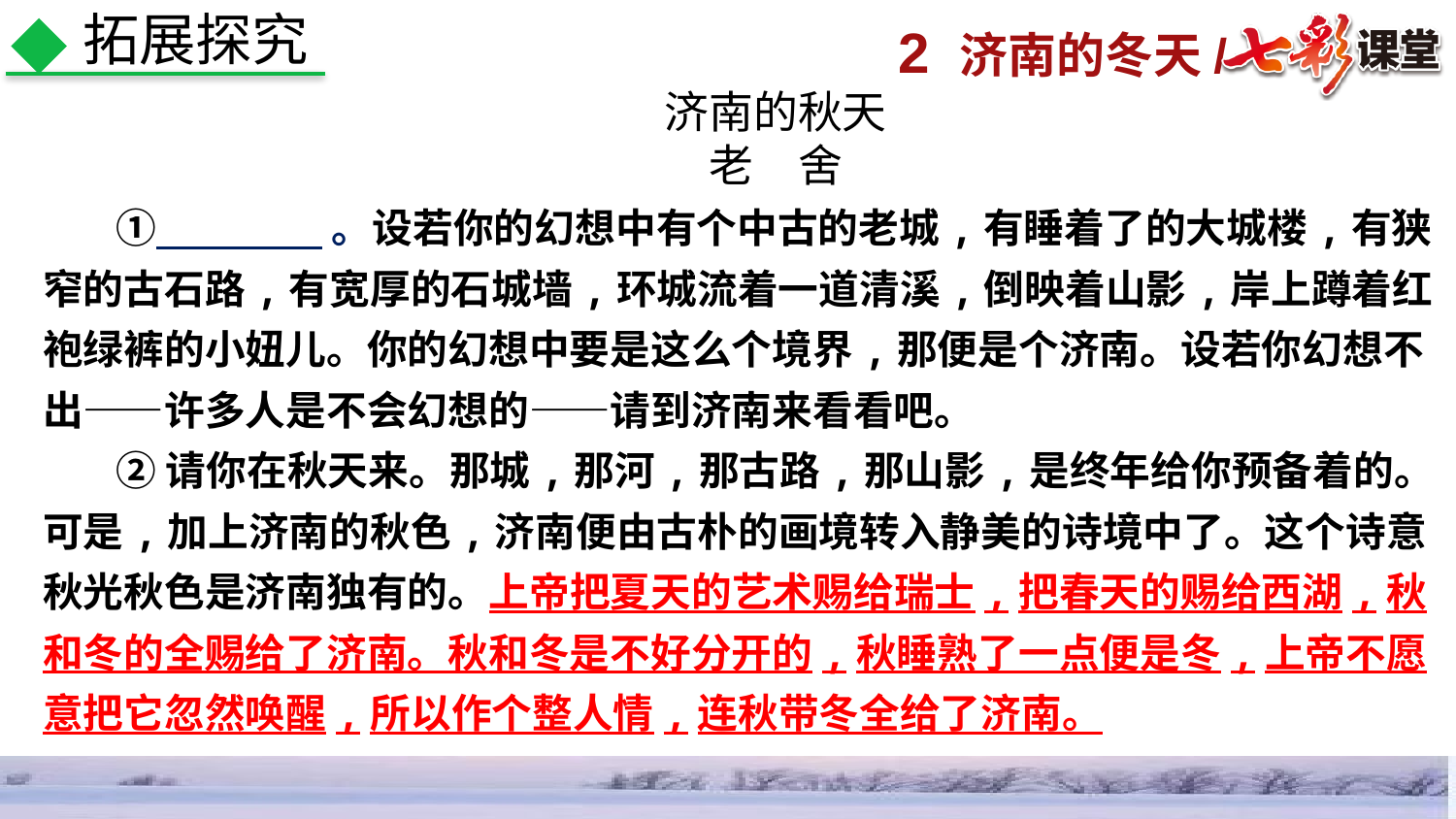

拓展探究

济南的秋天
老　舍
①                  。设若你的幻想中有个中古的老城,有睡着了的大城楼,有狭窄的古石路,有宽厚的石城墙,环城流着一道清溪,倒映着山影,岸上蹲着红袍绿裤的小妞儿。你的幻想中要是这么个境界,那便是个济南。设若你幻想不出——许多人是不会幻想的——请到济南来看看吧。
②请你在秋天来。那城,那河,那古路,那山影,是终年给你预备着的。可是,加上济南的秋色,济南便由古朴的画境转入静美的诗境中了。这个诗意秋光秋色是济南独有的。上帝把夏天的艺术赐给瑞士,把春天的赐给西湖,秋和冬的全赐给了济南。秋和冬是不好分开的,秋睡熟了一点便是冬,上帝不愿意把它忽然唤醒,所以作个整人情,连秋带冬全给了济南。